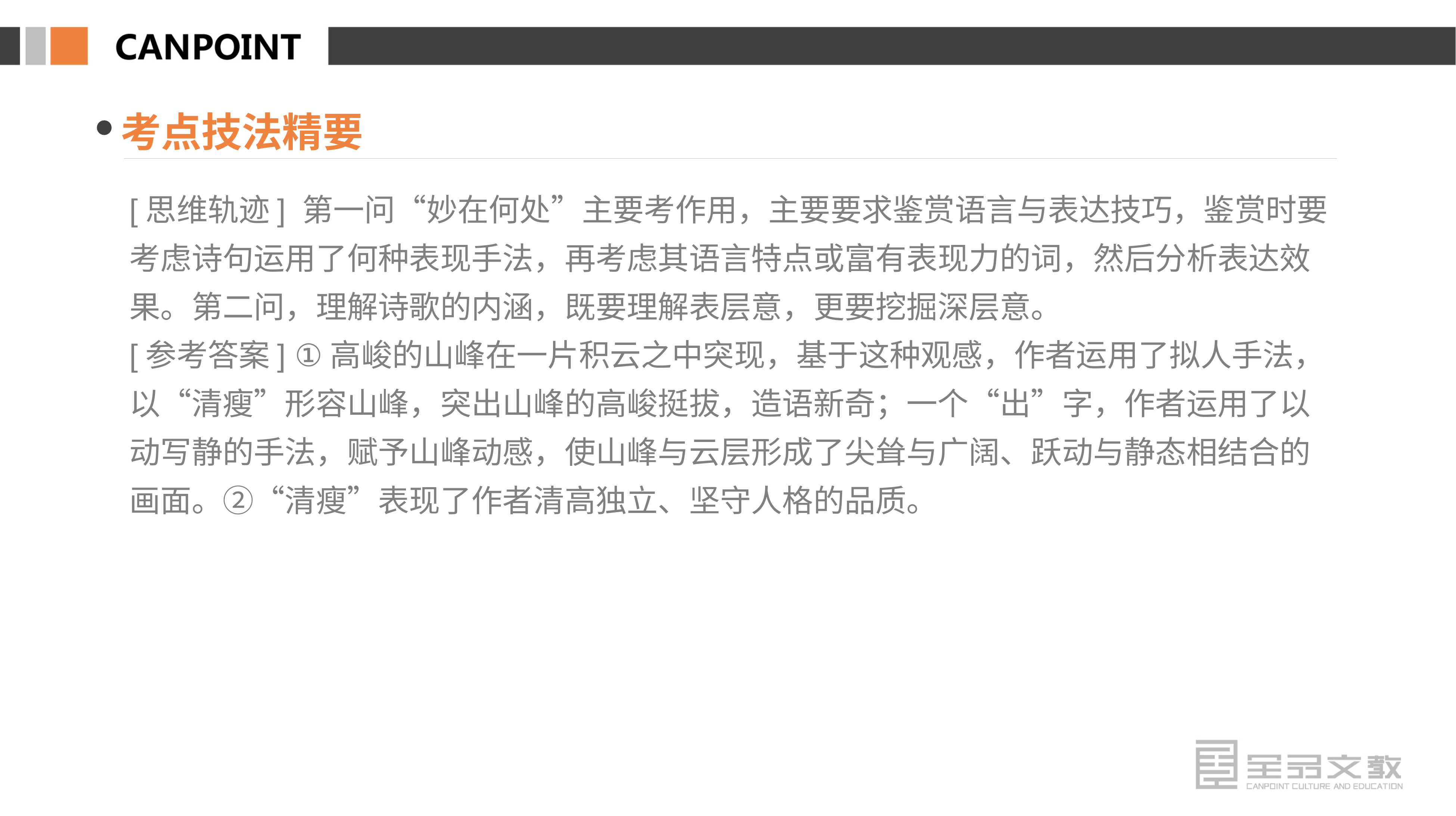

考点技法精要

[思维轨迹] 第一问“妙在何处”主要考作用，主要要求鉴赏语言与表达技巧，鉴赏时要考虑诗句运用了何种表现手法，再考虑其语言特点或富有表现力的词，然后分析表达效果。第二问，理解诗歌的内涵，既要理解表层意，更要挖掘深层意。
[参考答案] ①高峻的山峰在一片积云之中突现，基于这种观感，作者运用了拟人手法，以“清瘦”形容山峰，突出山峰的高峻挺拔，造语新奇；一个“出”字，作者运用了以动写静的手法，赋予山峰动感，使山峰与云层形成了尖耸与广阔、跃动与静态相结合的画面。②“清瘦”表现了作者清高独立、坚守人格的品质。